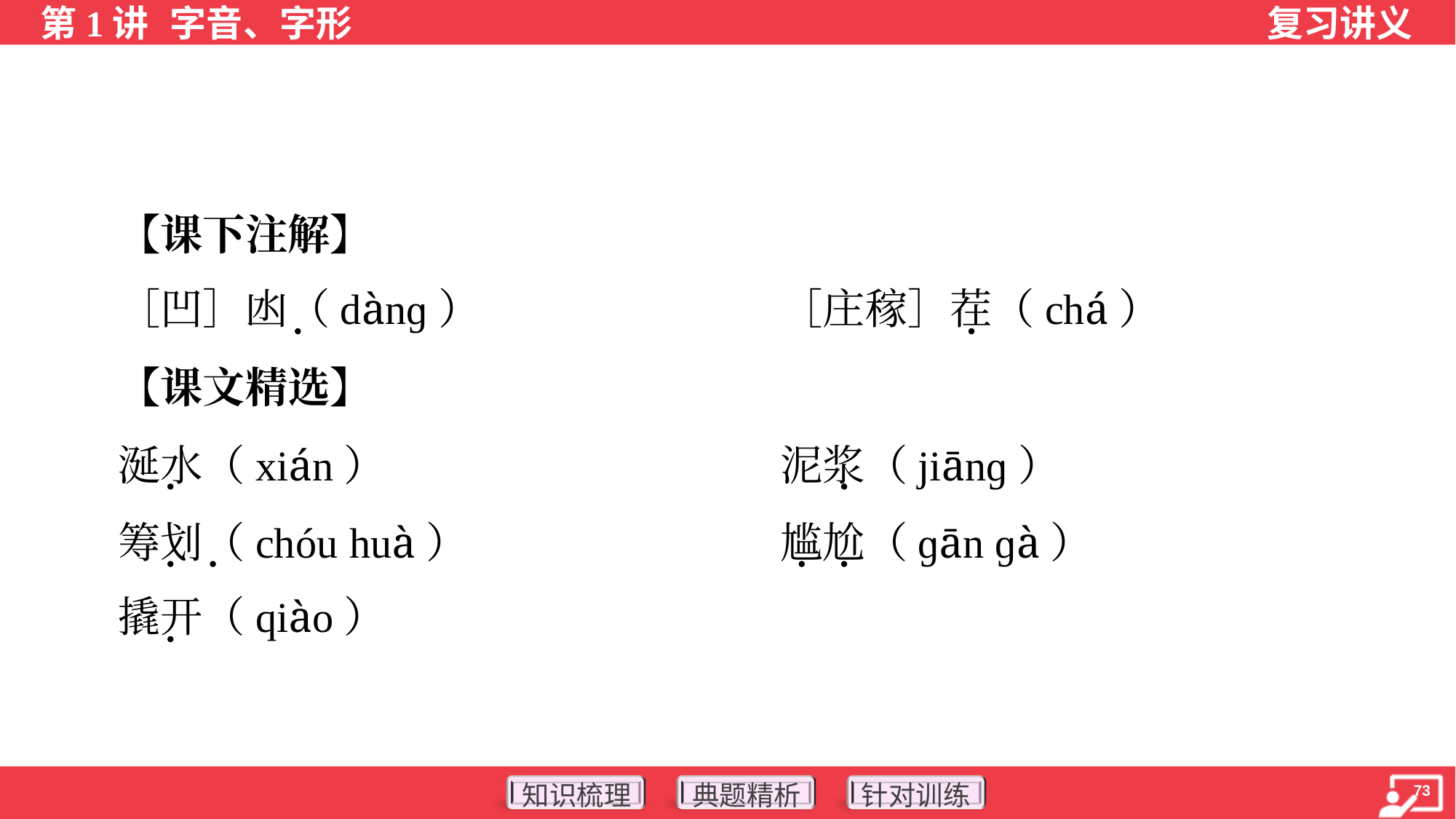

【课下注解】
    ［凹］凼（dànɡ）	［庄稼］茬（chá）

    【课文精选】
    涎水（xián）	泥浆（jiānɡ）
    筹划（chóu huà）	尴尬（ɡān ɡà）
    撬开（qiào）